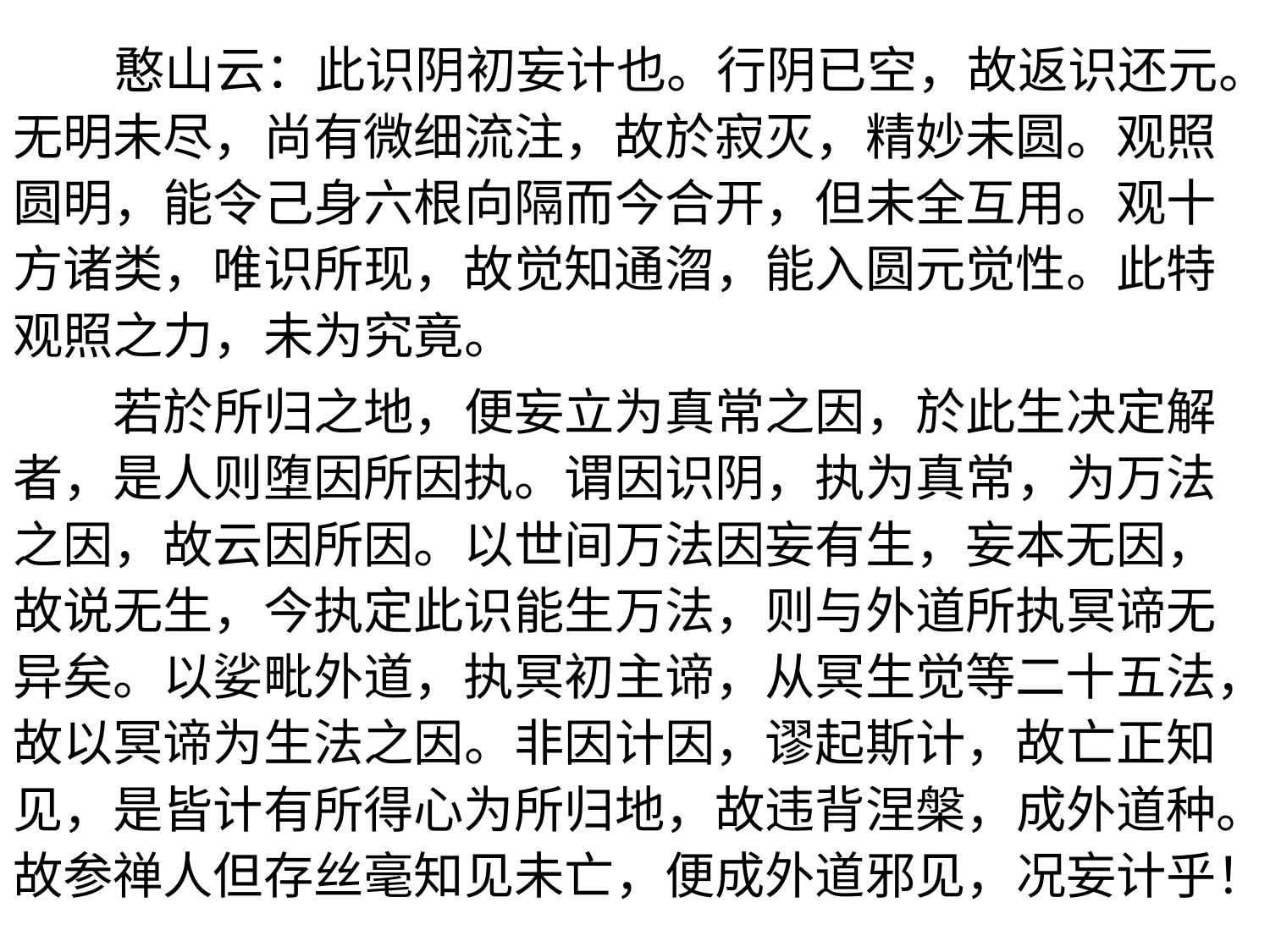

憨山云：此识阴初妄计也。行阴已空，故返识还元。无明未尽，尚有微细流注，故於寂灭，精妙未圆。观照圆明，能令己身六根向隔而今合开，但未全互用。观十方诸类，唯识所现，故觉知通㳷，能入圆元觉性。此特观照之力，未为究竟。
        若於所归之地，便妄立为真常之因，於此生决定解者，是人则堕因所因执。谓因识阴，执为真常，为万法之因，故云因所因。以世间万法因妄有生，妄本无因，故说无生，今执定此识能生万法，则与外道所执冥谛无异矣。以娑毗外道，执冥初主谛，从冥生觉等二十五法，故以冥谛为生法之因。非因计因，谬起斯计，故亡正知见，是皆计有所得心为所归地，故违背涅槃，成外道种。故参禅人但存丝毫知见未亡，便成外道邪见，况妄计乎！